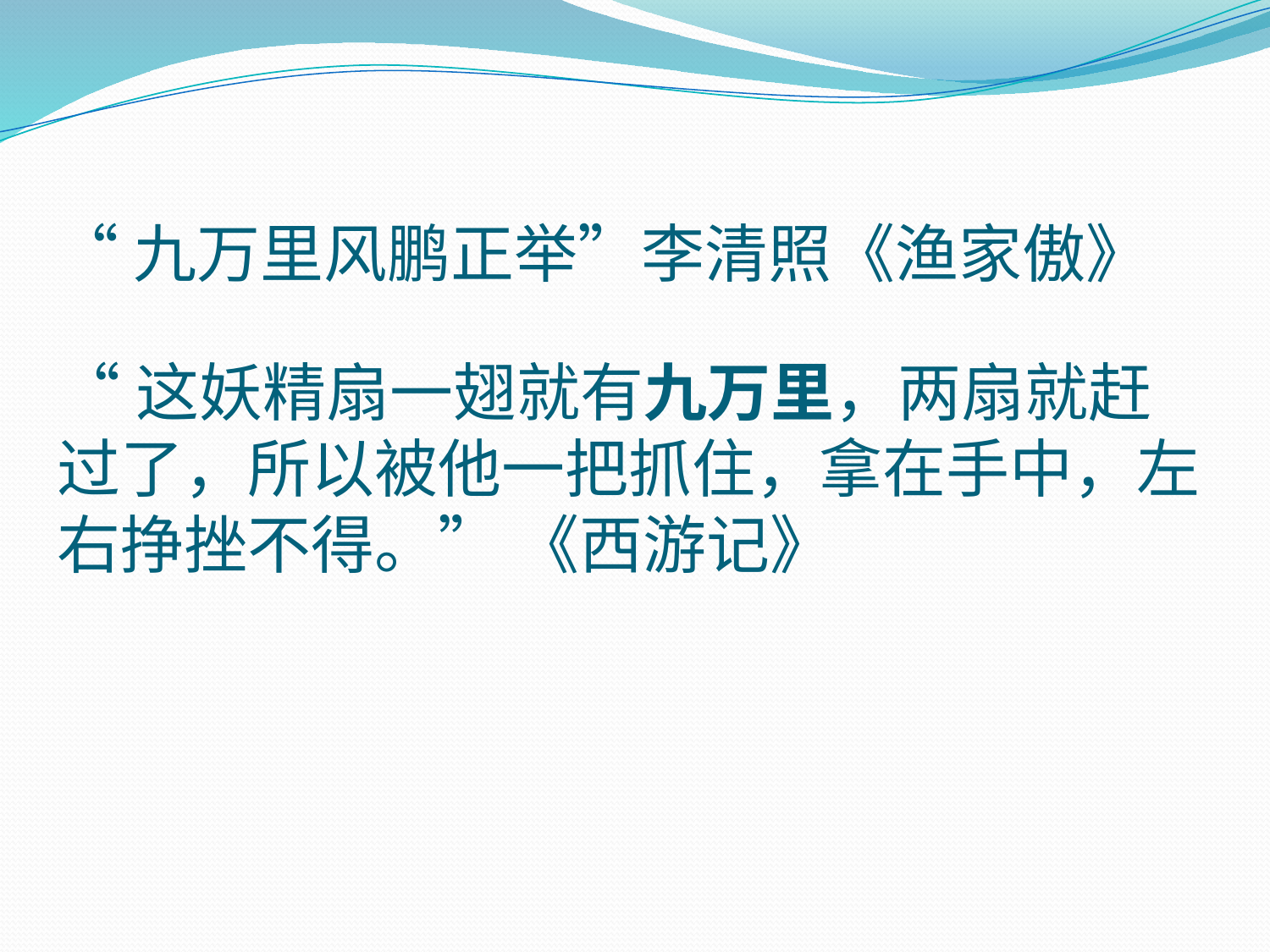

# “九万里风鹏正举”李清照《渔家傲》
“这妖精扇一翅就有九万里，两扇就赶过了，所以被他一把抓住，拿在手中，左右挣挫不得。” 《西游记》